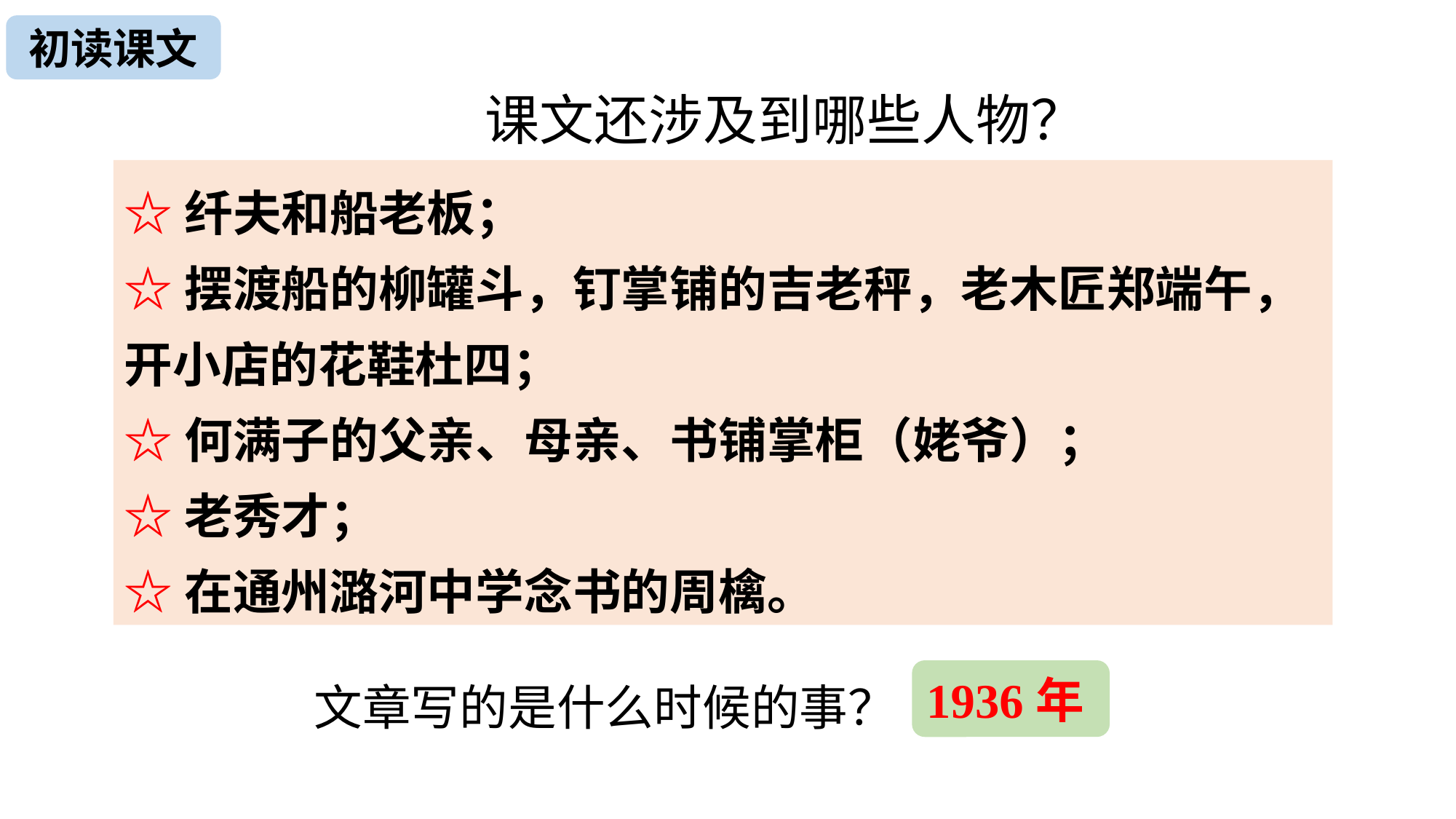

初读课文
课文还涉及到哪些人物？
☆纤夫和船老板；
☆摆渡船的柳罐斗，钉掌铺的吉老秤，老木匠郑端午，
开小店的花鞋杜四；
☆何满子的父亲、母亲、书铺掌柜（姥爷）；
☆老秀才；
☆在通州潞河中学念书的周檎。
文章写的是什么时候的事？
1936年